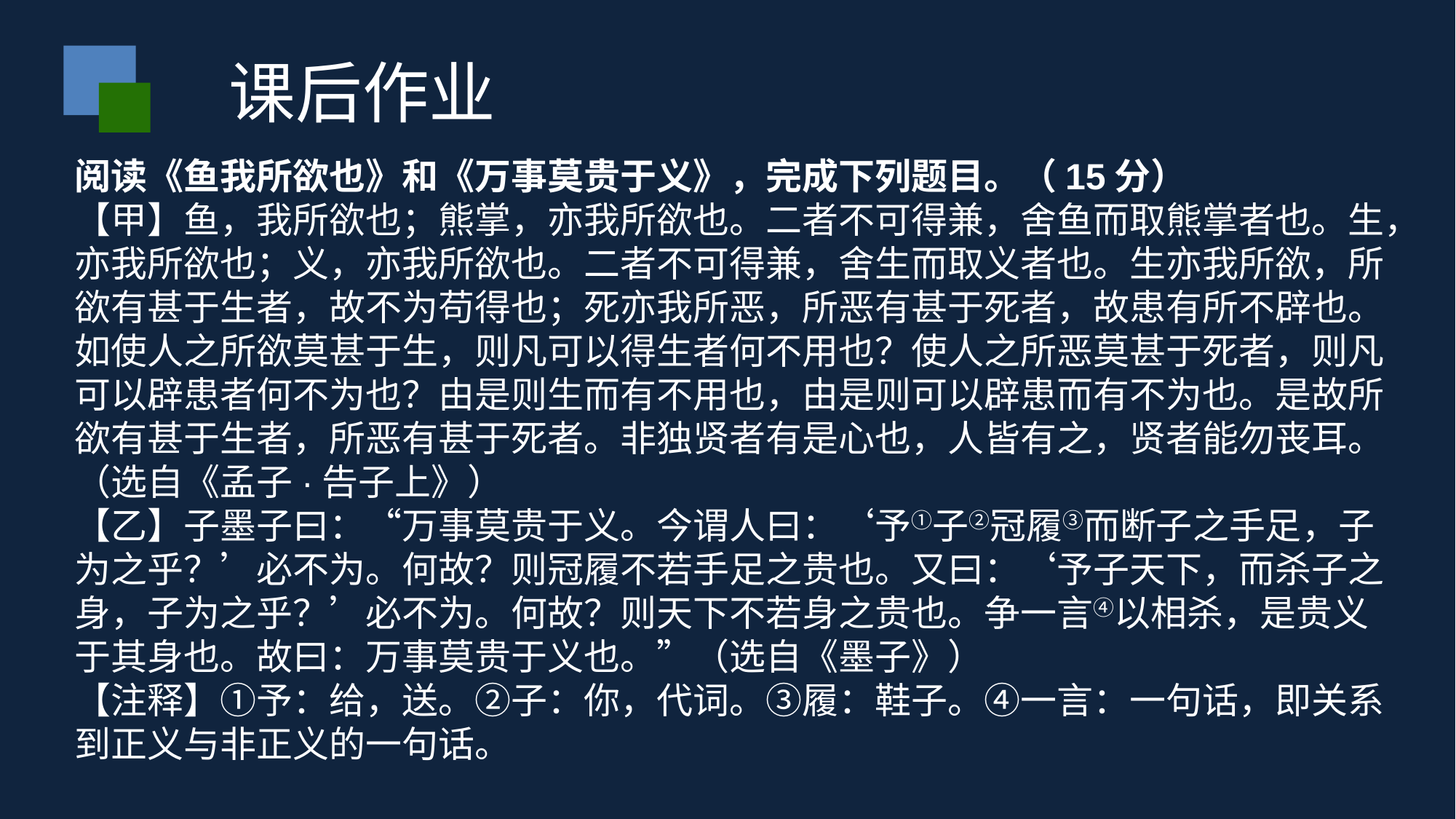

课后作业
阅读《鱼我所欲也》和《万事莫贵于义》，完成下列题目。（15分）
【甲】鱼，我所欲也；熊掌，亦我所欲也。二者不可得兼，舍鱼而取熊掌者也。生，亦我所欲也；义，亦我所欲也。二者不可得兼，舍生而取义者也。生亦我所欲，所欲有甚于生者，故不为苟得也；死亦我所恶，所恶有甚于死者，故患有所不辟也。如使人之所欲莫甚于生，则凡可以得生者何不用也？使人之所恶莫甚于死者，则凡可以辟患者何不为也？由是则生而有不用也，由是则可以辟患而有不为也。是故所欲有甚于生者，所恶有甚于死者。非独贤者有是心也，人皆有之，贤者能勿丧耳。（选自《孟子·告子上》）
【乙】子墨子曰：“万事莫贵于义。今谓人曰：‘予①子②冠履③而断子之手足，子为之乎？’必不为。何故？则冠履不若手足之贵也。又曰：‘予子天下，而杀子之身，子为之乎？’必不为。何故？则天下不若身之贵也。争一言④以相杀，是贵义于其身也。故曰：万事莫贵于义也。”（选自《墨子》）
【注释】①予：给，送。②子：你，代词。③履：鞋子。④一言：一句话，即关系到正义与非正义的一句话。